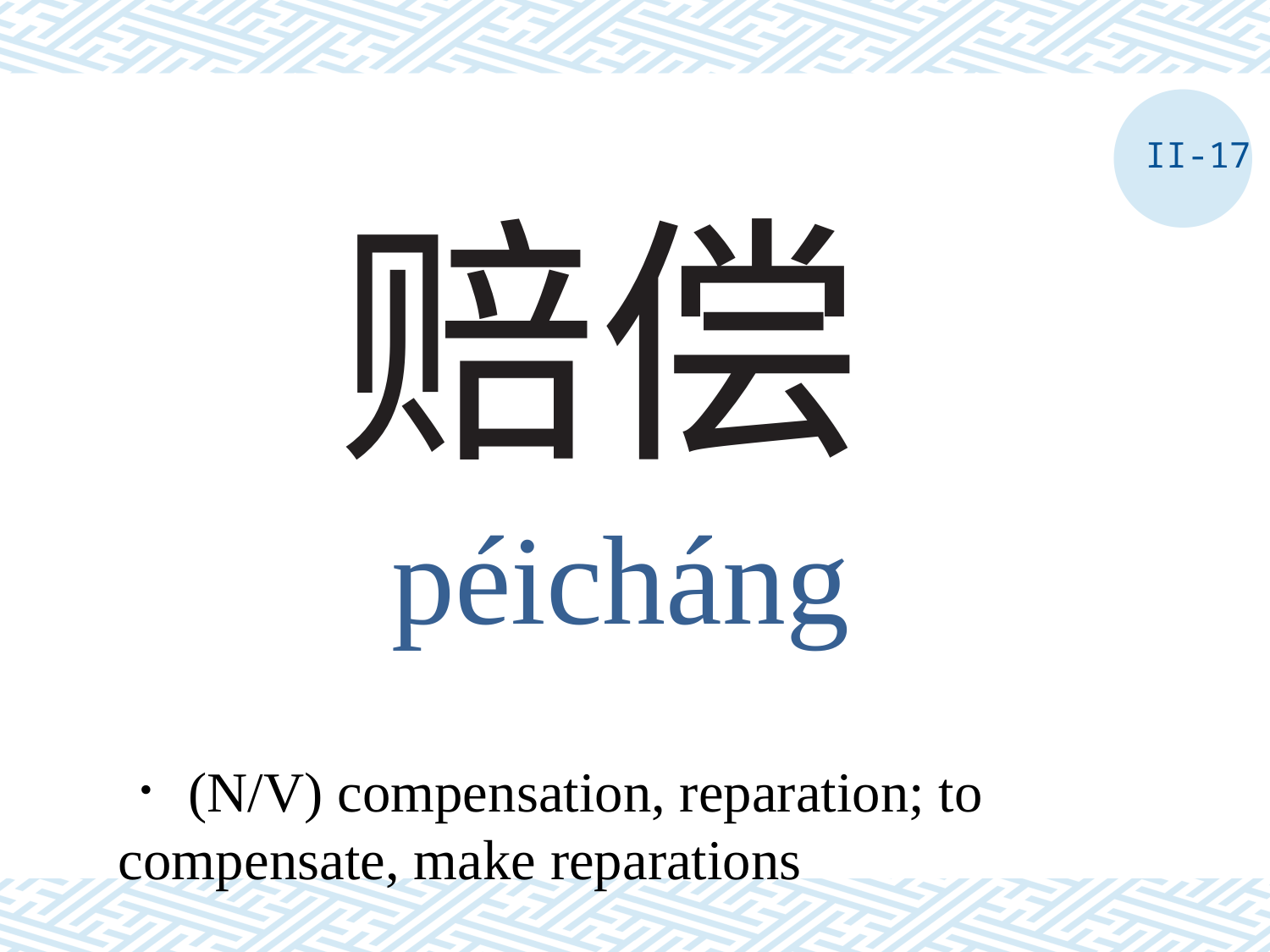

II-17

# 赔偿
péicháng
．(N/V) compensation, reparation; to compensate, make reparations